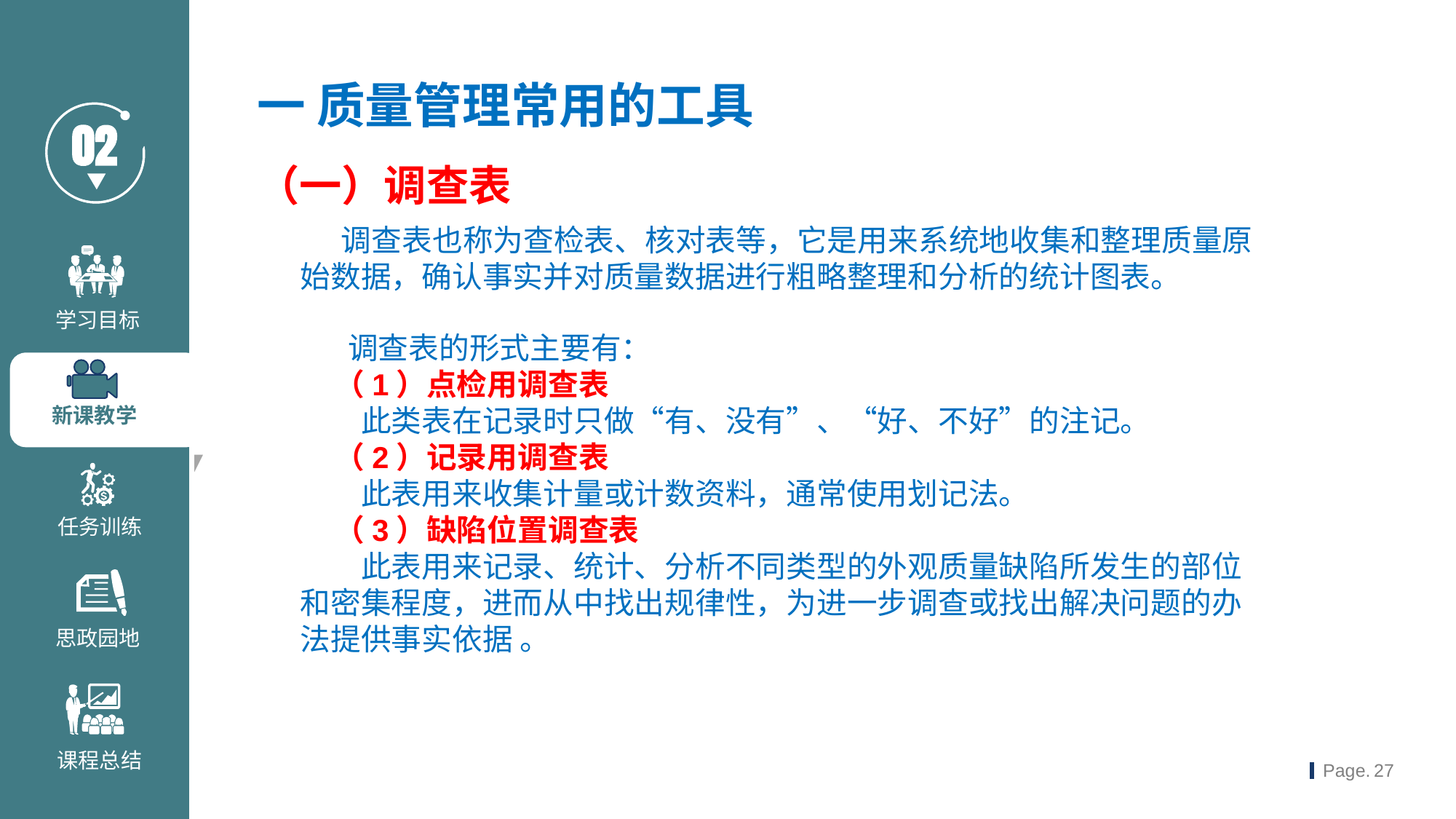

一 质量管理常用的工具
（一）调查表
     调查表也称为查检表、核对表等，它是用来系统地收集和整理质量原始数据，确认事实并对质量数据进行粗略整理和分析的统计图表。

      调查表的形式主要有：
    （1）点检用调查表
　　此类表在记录时只做“有、没有”、“好、不好”的注记。
    （2）记录用调查表
　　此表用来收集计量或计数资料，通常使用划记法。
    （3）缺陷位置调查表
　　此表用来记录、统计、分析不同类型的外观质量缺陷所发生的部位和密集程度，进而从中找出规律性，为进一步调查或找出解决问题的办法提供事实依据 。